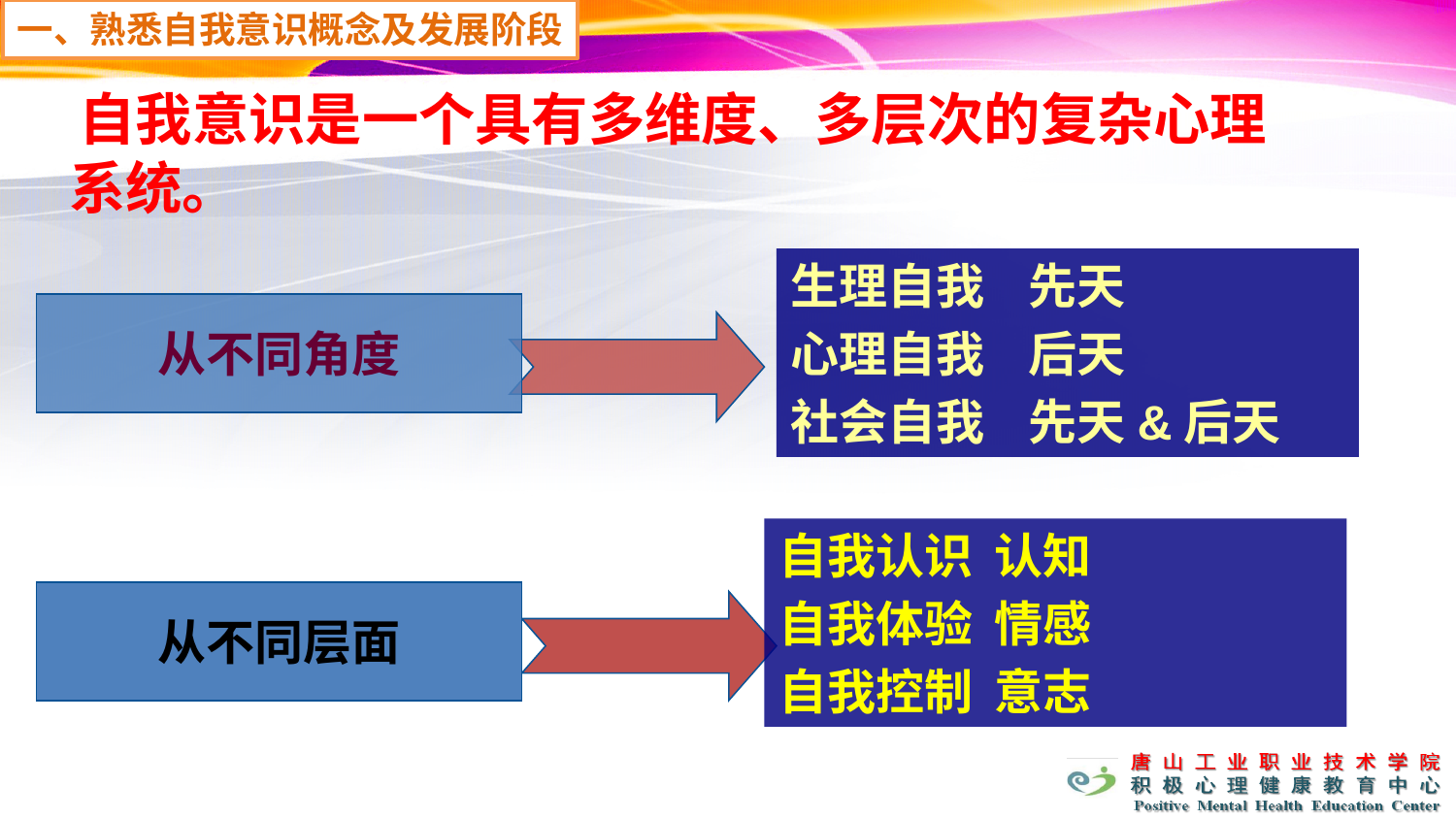

一、熟悉自我意识概念及发展阶段
    自我意识是一个具有多维度、多层次的复杂心理系统。
生理自我    先天
心理自我    后天
社会自我    先天&后天
从不同角度

自我认识  认知
自我体验  情感
自我控制  意志
从不同层面